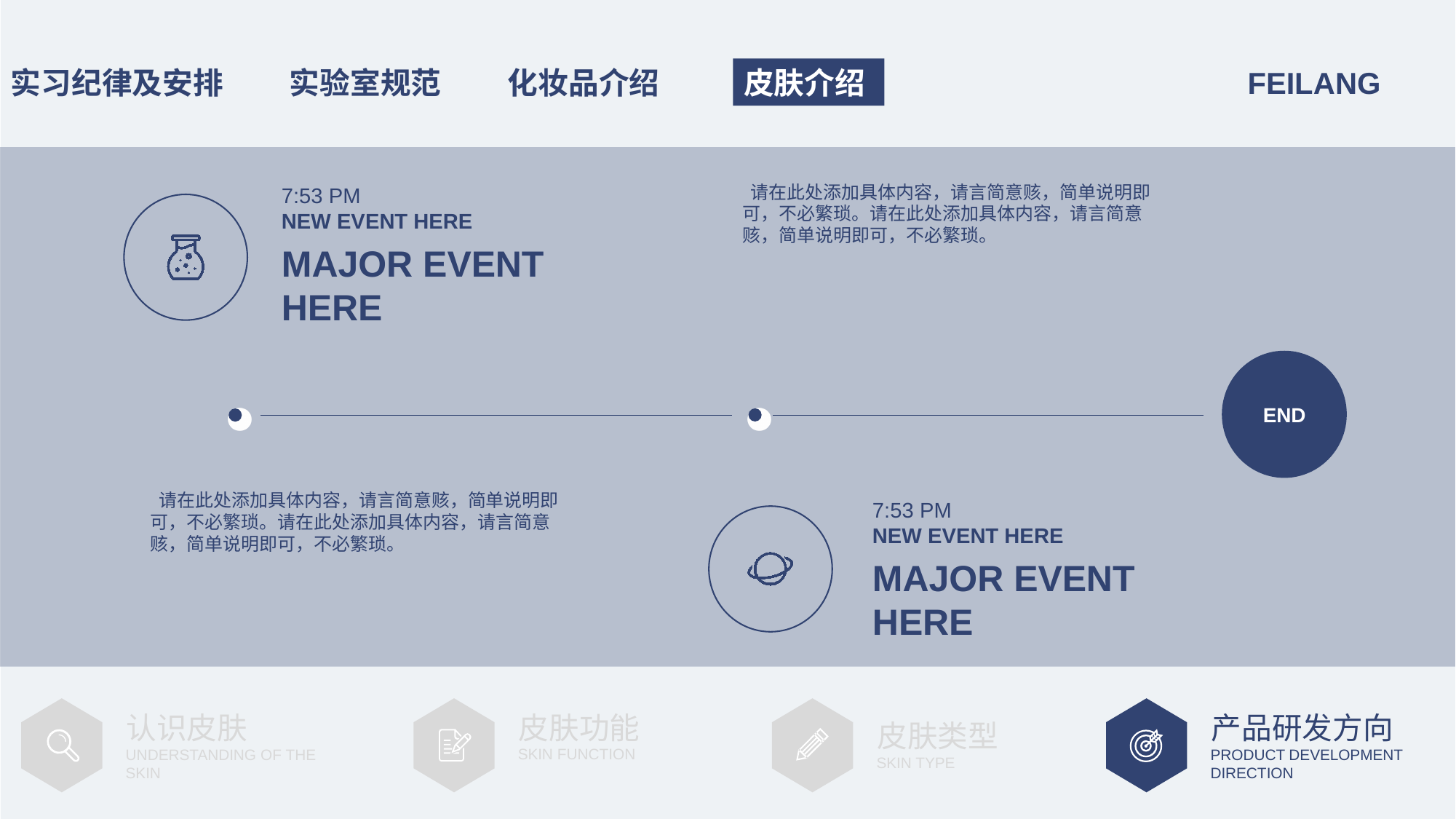

请在此处添加具体内容，请言简意赅，简单说明即可，不必繁琐。请在此处添加具体内容，请言简意赅，简单说明即可，不必繁琐。
7:53 PM
NEW EVENT HERE

MAJOR EVENT
HERE

END

 请在此处添加具体内容，请言简意赅，简单说明即可，不必繁琐。请在此处添加具体内容，请言简意赅，简单说明即可，不必繁琐。
7:53 PM
NEW EVENT HERE

MAJOR EVENT
HERE